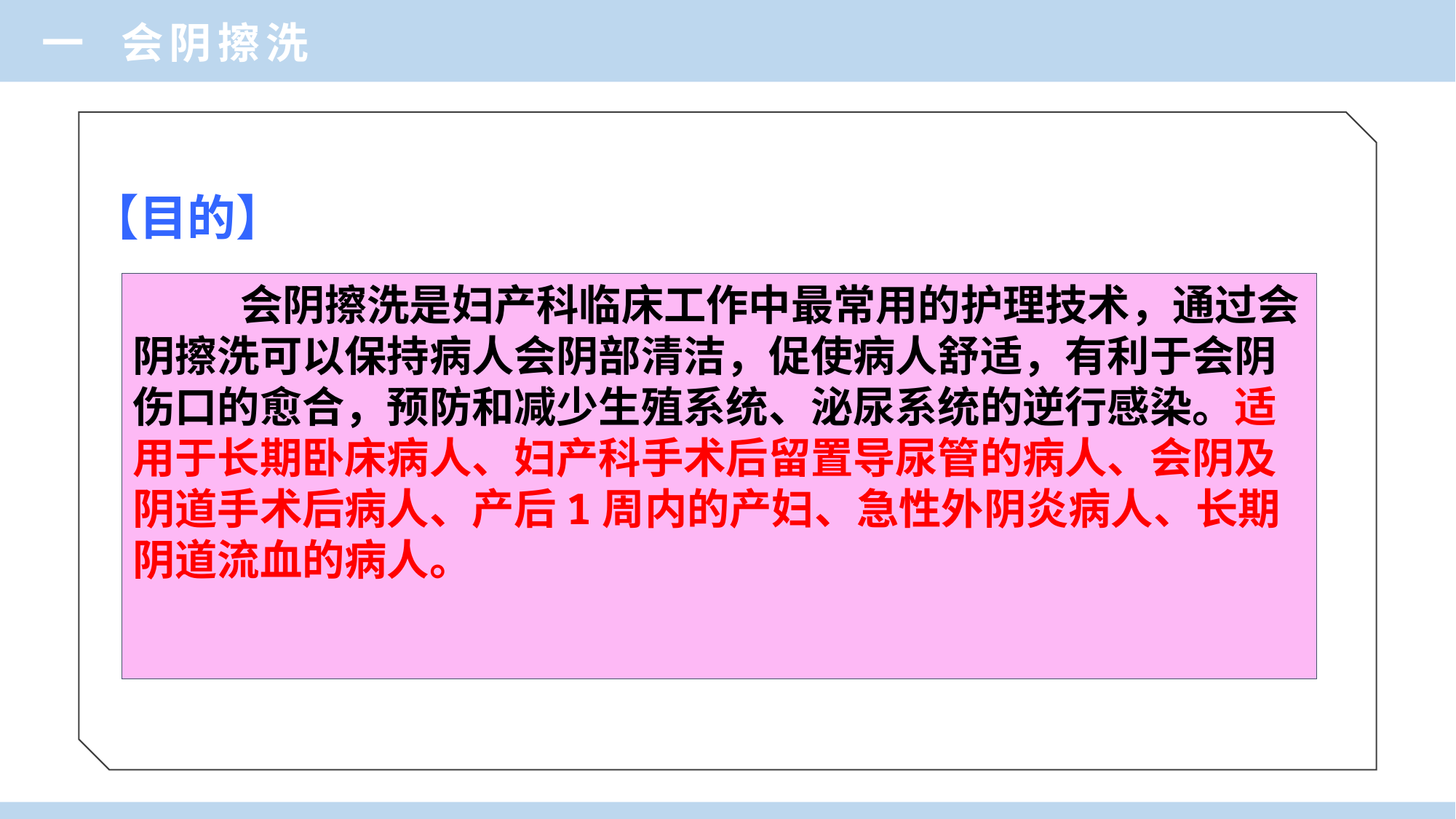

一  会阴擦洗

【目的】
           会阴擦洗是妇产科临床工作中最常用的护理技术，通过会阴擦洗可以保持病人会阴部清洁，促使病人舒适，有利于会阴伤口的愈合，预防和减少生殖系统、泌尿系统的逆行感染。适用于长期卧床病人、妇产科手术后留置导尿管的病人、会阴及阴道手术后病人、产后1周内的产妇、急性外阴炎病人、长期阴道流血的病人。